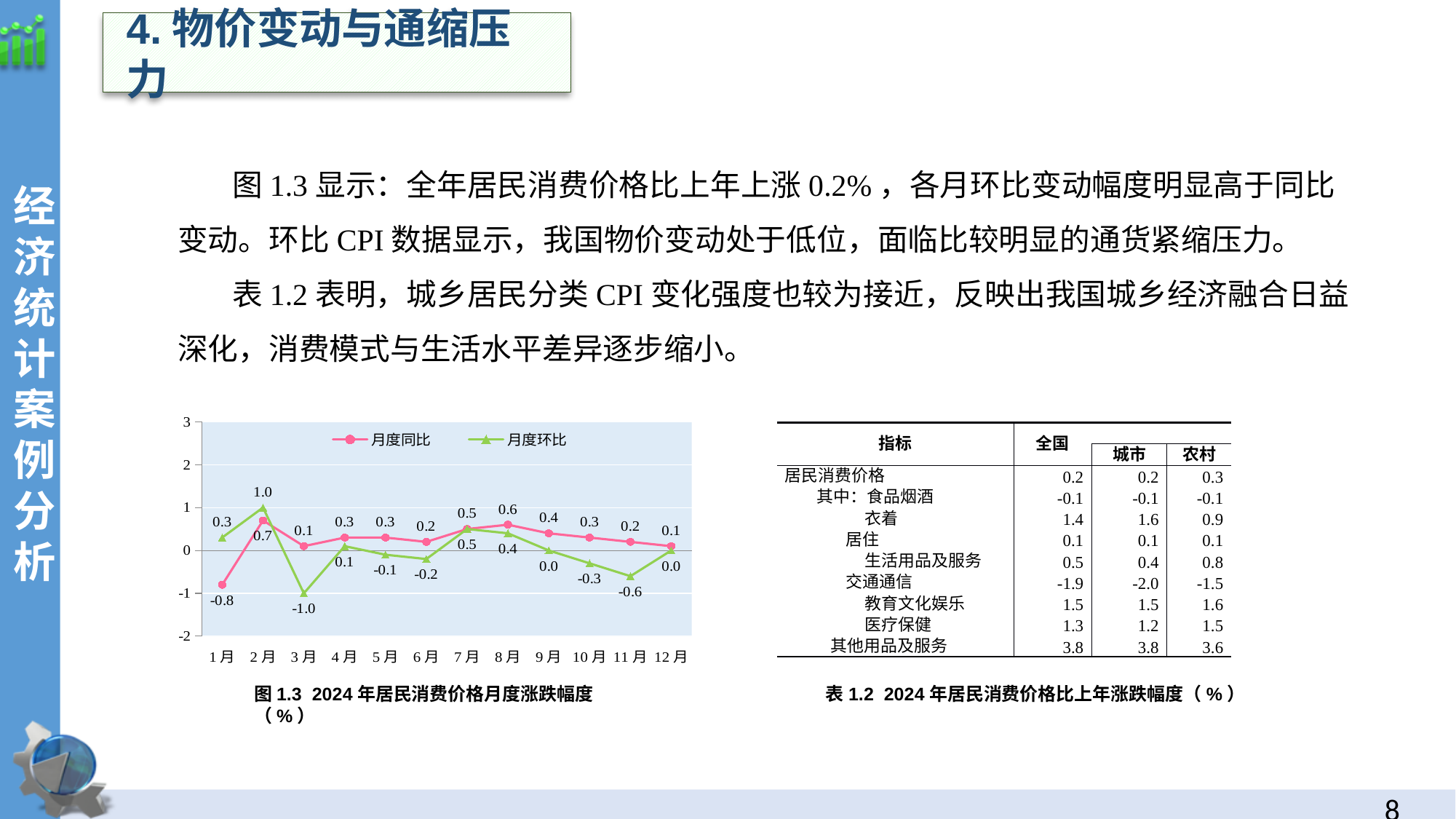

4.物价变动与通缩压力
经济统计案例分析

图1.3显示：全年居民消费价格比上年上涨0.2%，各月环比变动幅度明显高于同比变动。环比CPI数据显示，我国物价变动处于低位，面临比较明显的通货紧缩压力。
表1.2表明，城乡居民分类CPI变化强度也较为接近，反映出我国城乡经济融合日益深化，消费模式与生活水平差异逐步缩小。

### Chart

| Category | 月度同比 | 月度环比 |
|---|---|---|
| 1月 | -0.8 | 0.3 |
| 2月 | 0.7 | 1.0 |
| 3月 | 0.1 | -1.0 |
| 4月 | 0.3 | 0.1 |
| 5月 | 0.3 | -0.1 |
| 6月 | 0.2 | -0.2 |
| 7月 | 0.5 | 0.5 |
| 8月 | 0.6 | 0.4 |
| 9月 | 0.4 | 0.0 |
| 10月 | 0.3 | -0.3 |
| 11月 | 0.2 | -0.6 |
| 12月 | 0.1 | 0.0 |
| 指标 | 全国 |  |  |
| --- | --- | --- | --- |
|  |  | 城市 | 农村 |
| 居民消费价格 | 0.2 | 0.2 | 0.3 |
| 其中：食品烟酒 | -0.1 | -0.1 | -0.1 |
| 衣着 | 1.4 | 1.6 | 0.9 |
| 居住 | 0.1 | 0.1 | 0.1 |
| 生活用品及服务 | 0.5 | 0.4 | 0.8 |
| 交通通信 | -1.9 | -2.0 | -1.5 |
| 教育文化娱乐 | 1.5 | 1.5 | 1.6 |
| 医疗保健 | 1.3 | 1.2 | 1.5 |
| 其他用品及服务 | 3.8 | 3.8 | 3.6 |
表1.2  2024年居民消费价格比上年涨跌幅度（%）
图1.3  2024年居民消费价格月度涨跌幅度（%）
8